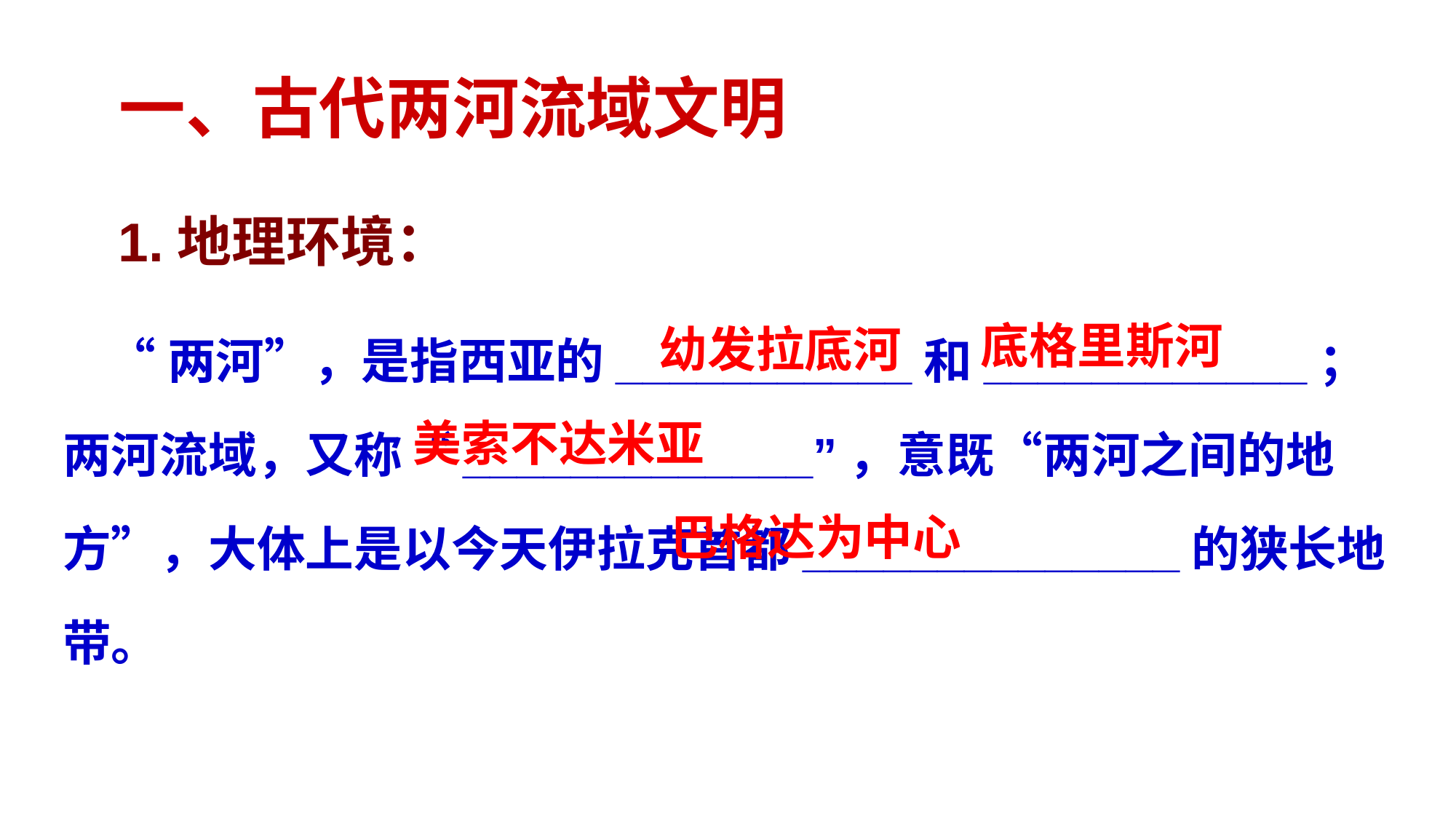

一、古代两河流域文明
1.地理环境：
    “两河”，是指西亚的___________和____________；两河流域，又称“_____________”，意既“两河之间的地方”，大体上是以今天伊拉克首都______________的狭长地带。
底格里斯河
幼发拉底河
美索不达米亚
巴格达为中心